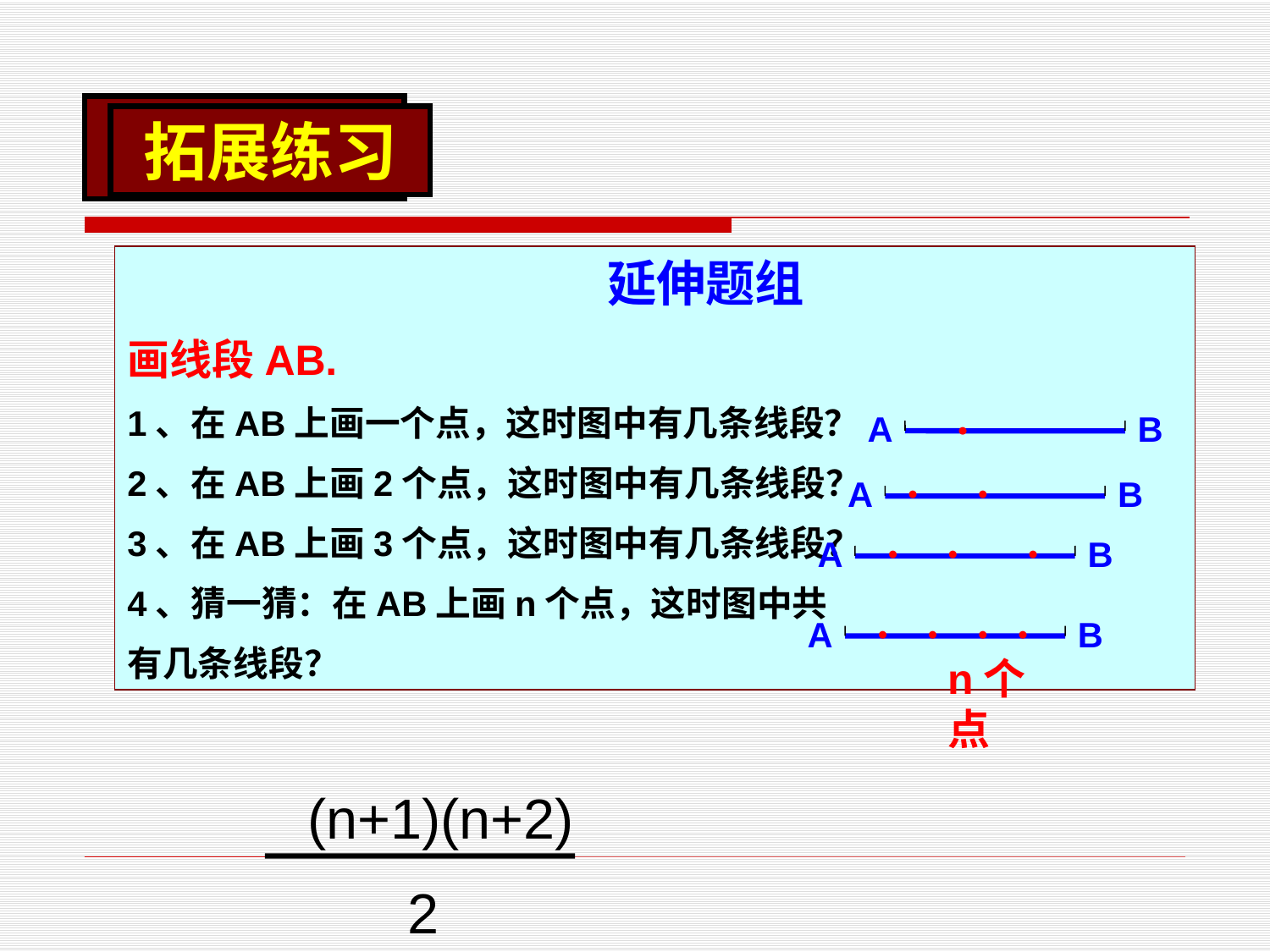

拓展练习

        延伸题组
画线段AB.
1、在AB上画一个点，这时图中有几条线段？
2、在AB上画2个点，这时图中有几条线段？
3、在AB上画3个点，这时图中有几条线段？
4、猜一猜：在AB上画n个点，这时图中共
有几条线段？
A
B

●
A
B

●
●
A
B

●
●
●
A
B

●
●
●
●
n个点
(n+1)(n+2)

2